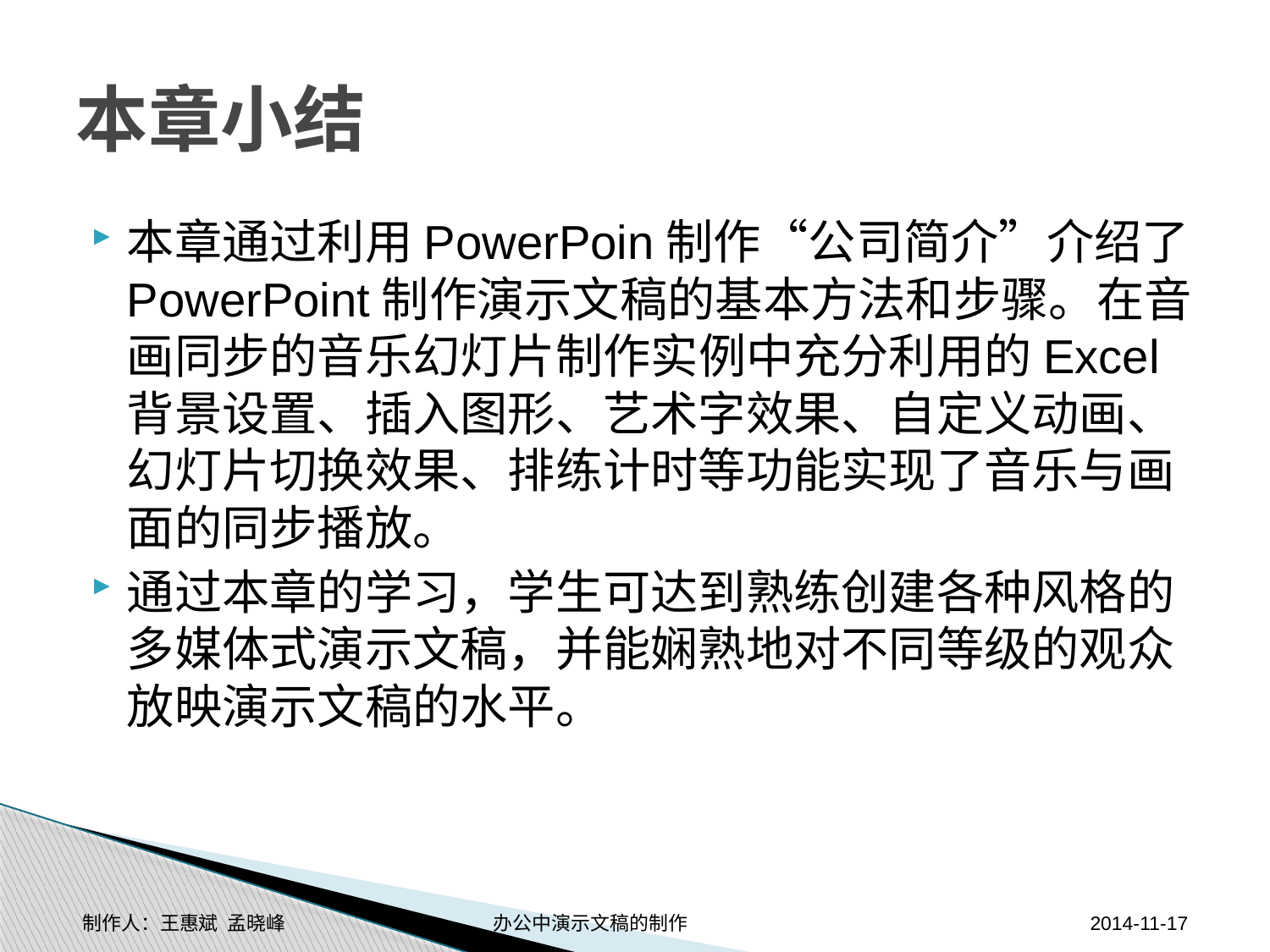

# 本章小结
本章通过利用PowerPoin制作“公司简介”介绍了PowerPoint制作演示文稿的基本方法和步骤。在音画同步的音乐幻灯片制作实例中充分利用的Excel背景设置、插入图形、艺术字效果、自定义动画、幻灯片切换效果、排练计时等功能实现了音乐与画面的同步播放。
通过本章的学习，学生可达到熟练创建各种风格的多媒体式演示文稿，并能娴熟地对不同等级的观众放映演示文稿的水平。

制作人：王惠斌  孟晓峰                                               办公中演示文稿的制作
2014-11-17